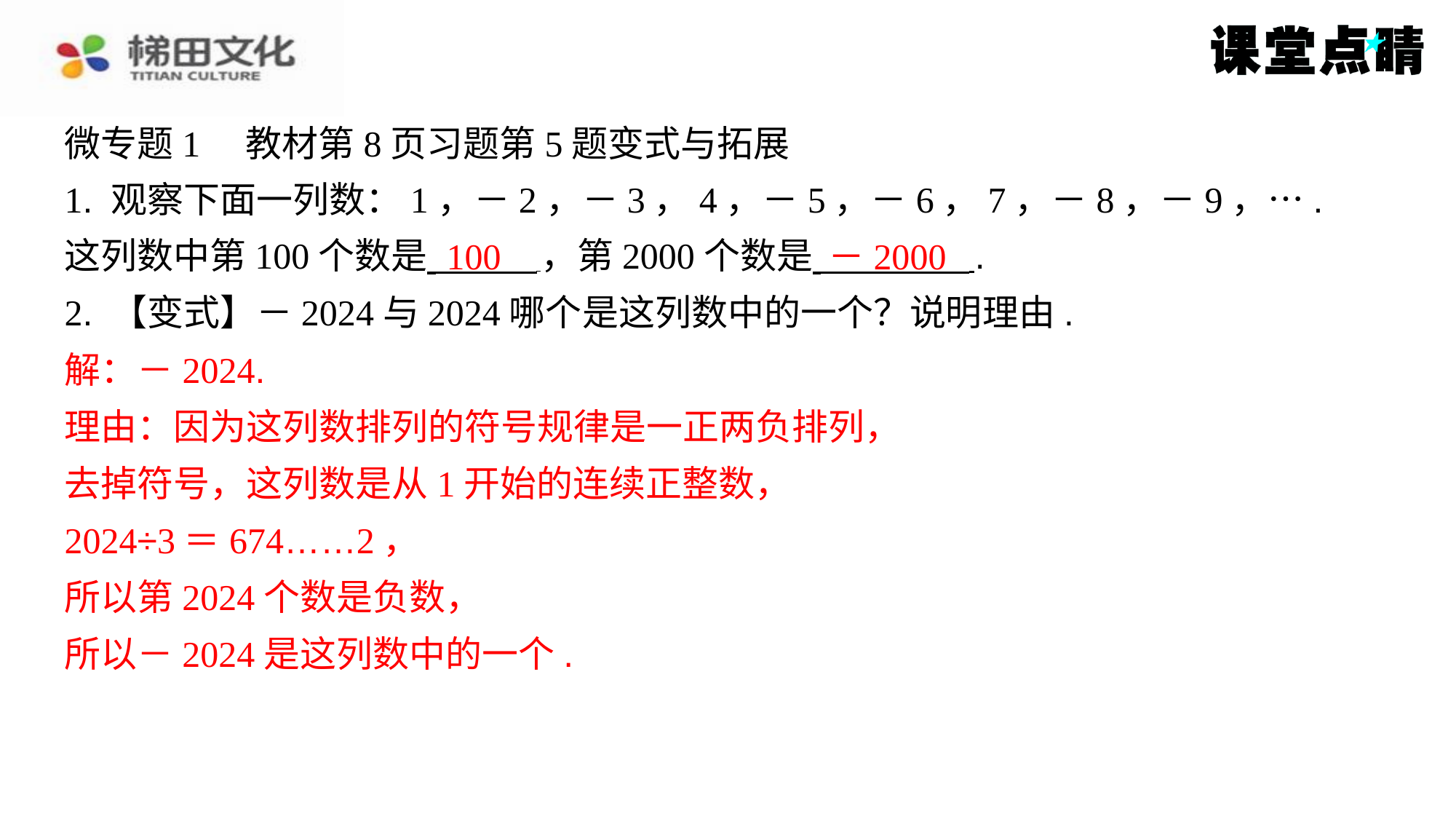

微专题1　教材第8页习题第5题变式与拓展
1. 观察下面一列数：1，－2，－3，4，－5，－6，7，－8，－9，….
这列数中第100个数是                 ，第2000个数是                        ⁠.
2. 【变式】－2024与2024哪个是这列数中的一个？说明理由.
解：－2024.
理由：因为这列数排列的符号规律是一正两负排列，
去掉符号，这列数是从1开始的连续正整数，
2024÷3＝674……2，
所以第2024个数是负数，
所以－2024是这列数中的一个.
100
－2000
解：－2024.
理由：因为这列数排列的符号规律是一正两负排列，
去掉符号，这列数是从1开始的连续正整数，
2024÷3＝674……2，
所以第2024个数是负数，
所以－2024是这列数中的一个.